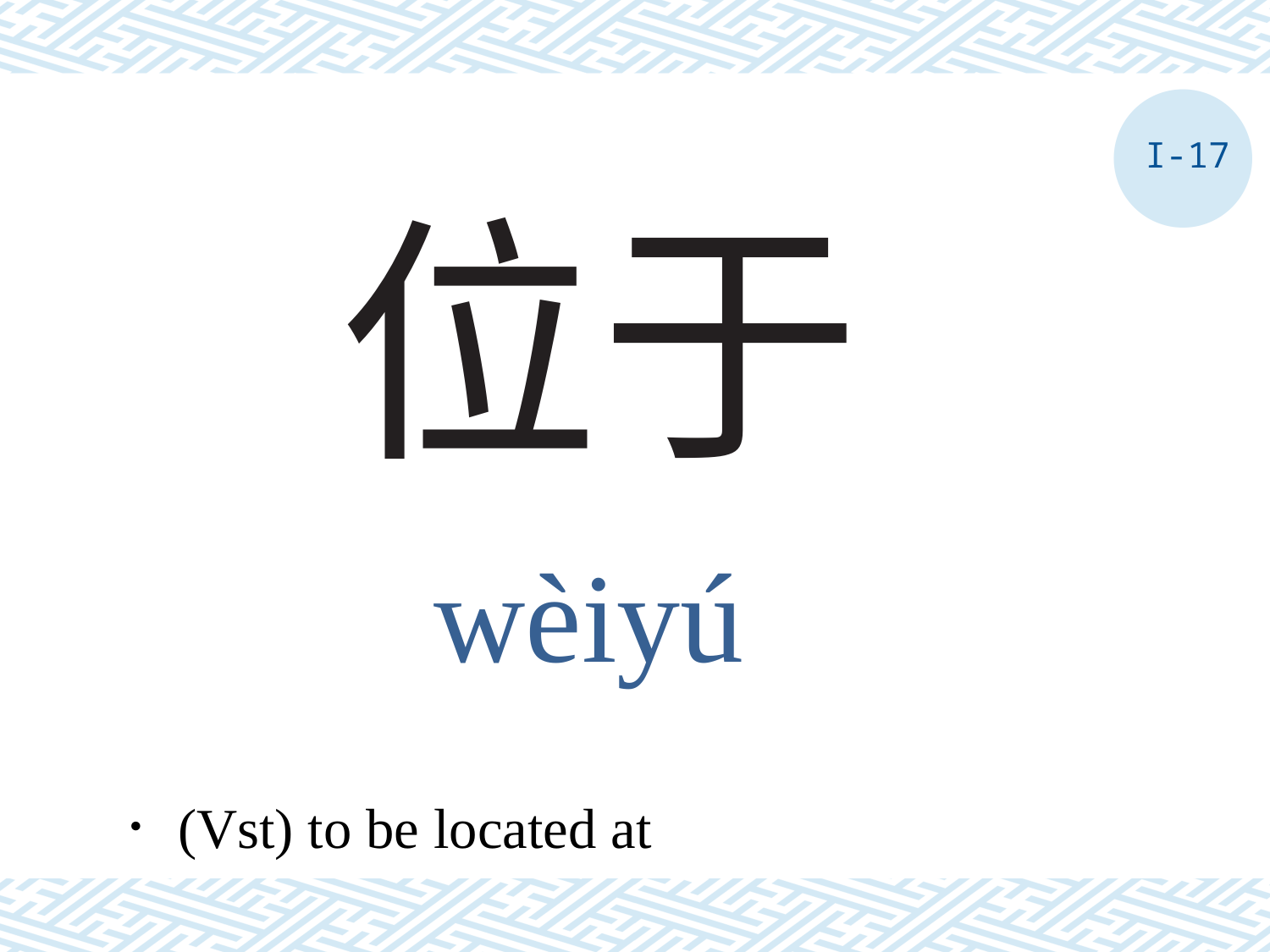

I-17

# 位于
wèiyú
．(Vst) to be located at